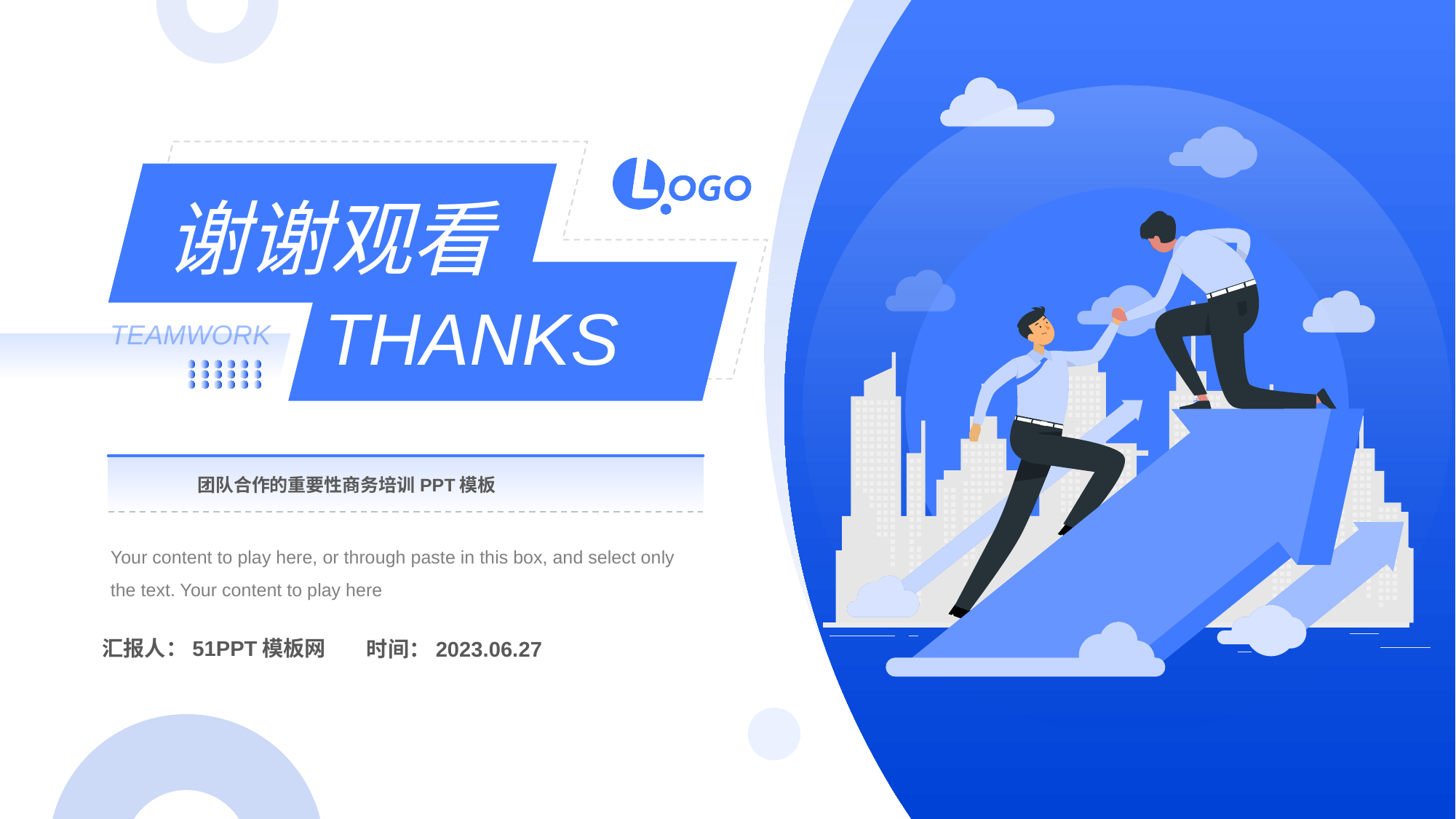

谢谢观看
THANKS
TEAMWORK

团队合作的重要性商务培训PPT模板
Your content to play here, or through paste in this box, and select only the text. Your content to play here
汇报人：51PPT模板网
时间：2023.06.27